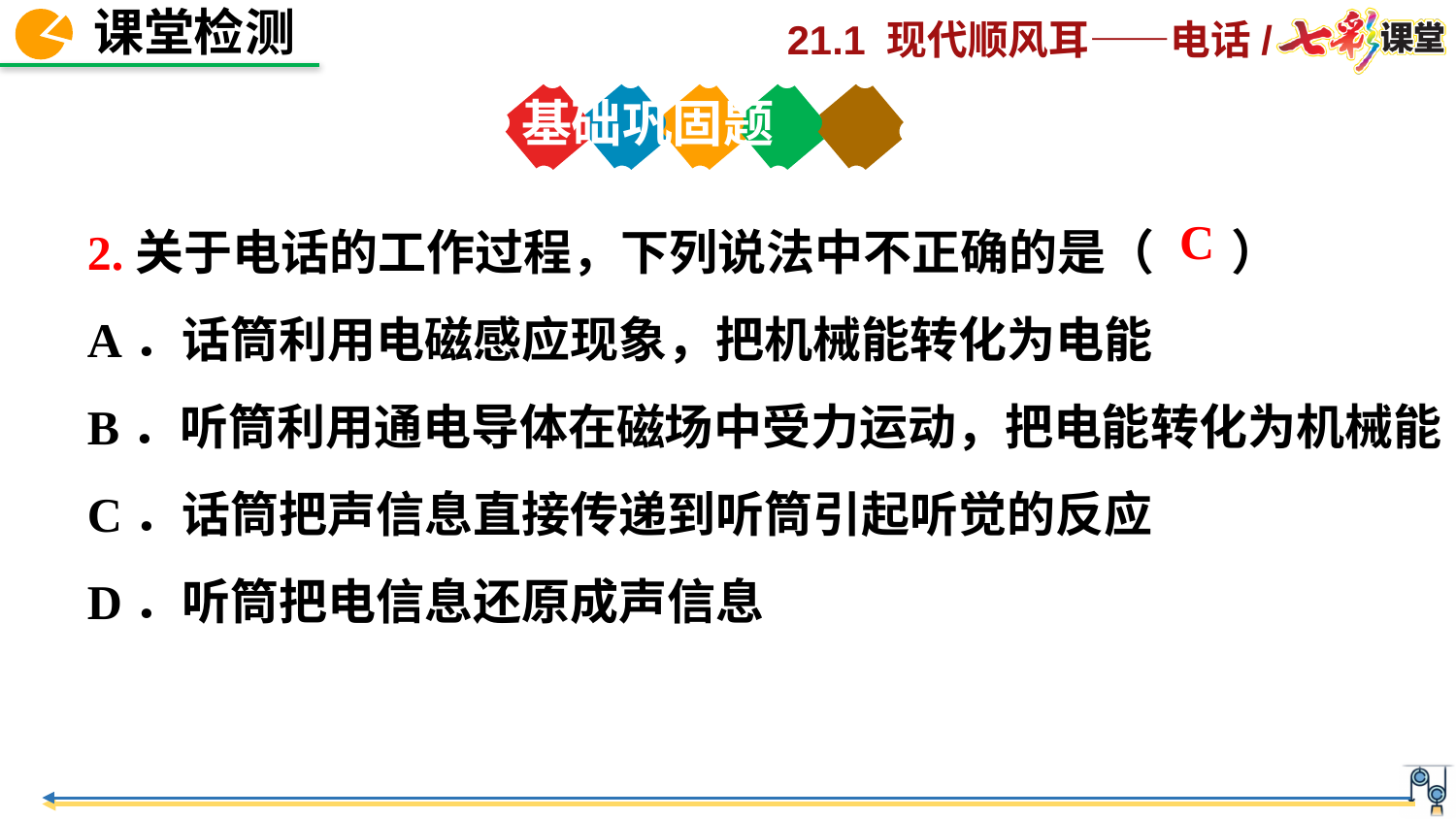

基础巩固题

2.关于电话的工作过程，下列说法中不正确的是（       ）
A．话筒利用电磁感应现象，把机械能转化为电能
B．听筒利用通电导体在磁场中受力运动，把电能转化为机械能
C．话筒把声信息直接传递到听筒引起听觉的反应
D．听筒把电信息还原成声信息
C